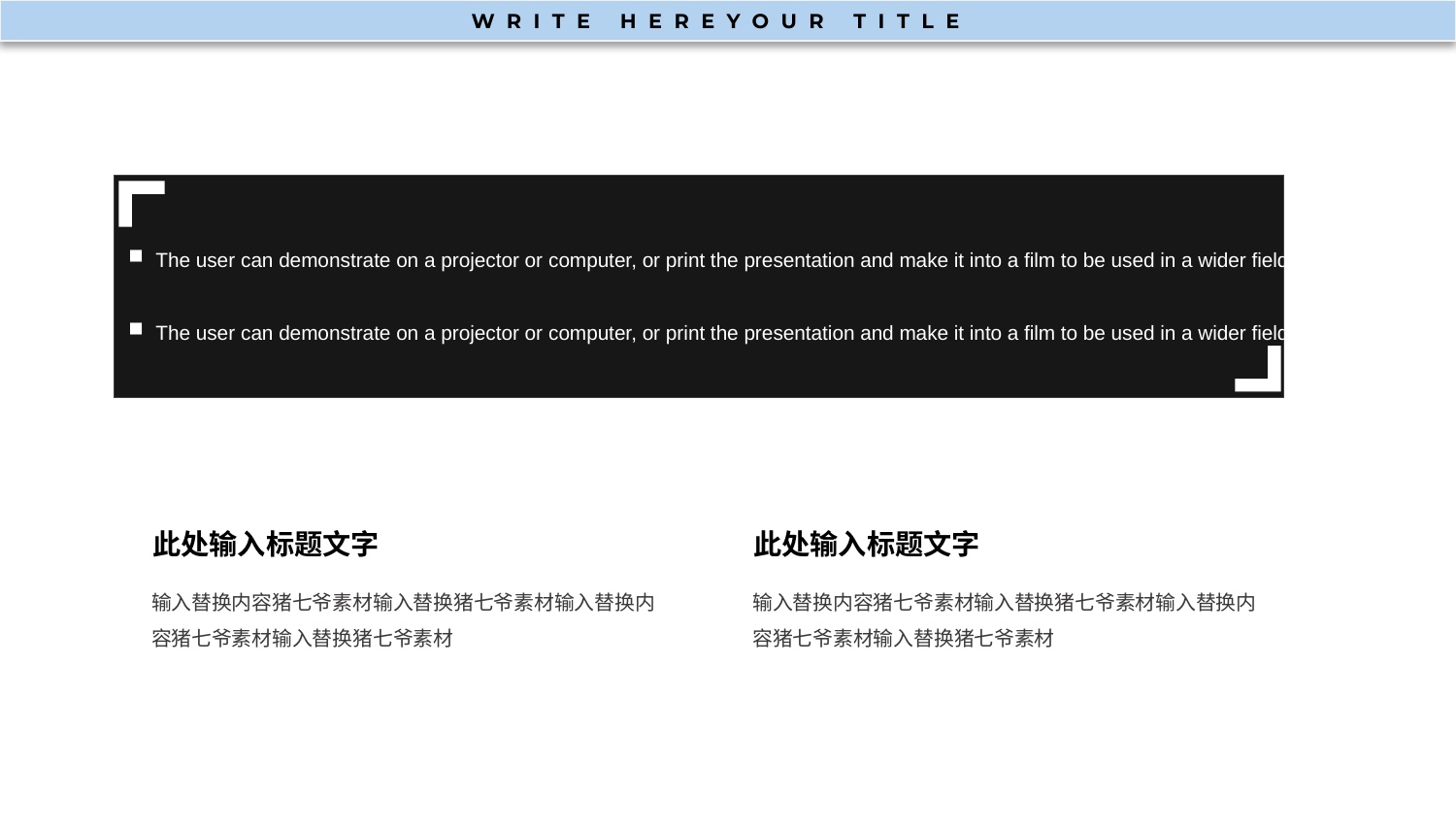

WRITE HEREYOUR TITLE

The user can demonstrate on a projector or computer, or print the presentation and make it into a film to be used in a wider field
The user can demonstrate on a projector or computer, or print the presentation and make it into a film to be used in a wider field

此处输入标题文字
此处输入标题文字
输入替换内容猪七爷素材输入替换猪七爷素材输入替换内容猪七爷素材输入替换猪七爷素材
输入替换内容猪七爷素材输入替换猪七爷素材输入替换内容猪七爷素材输入替换猪七爷素材